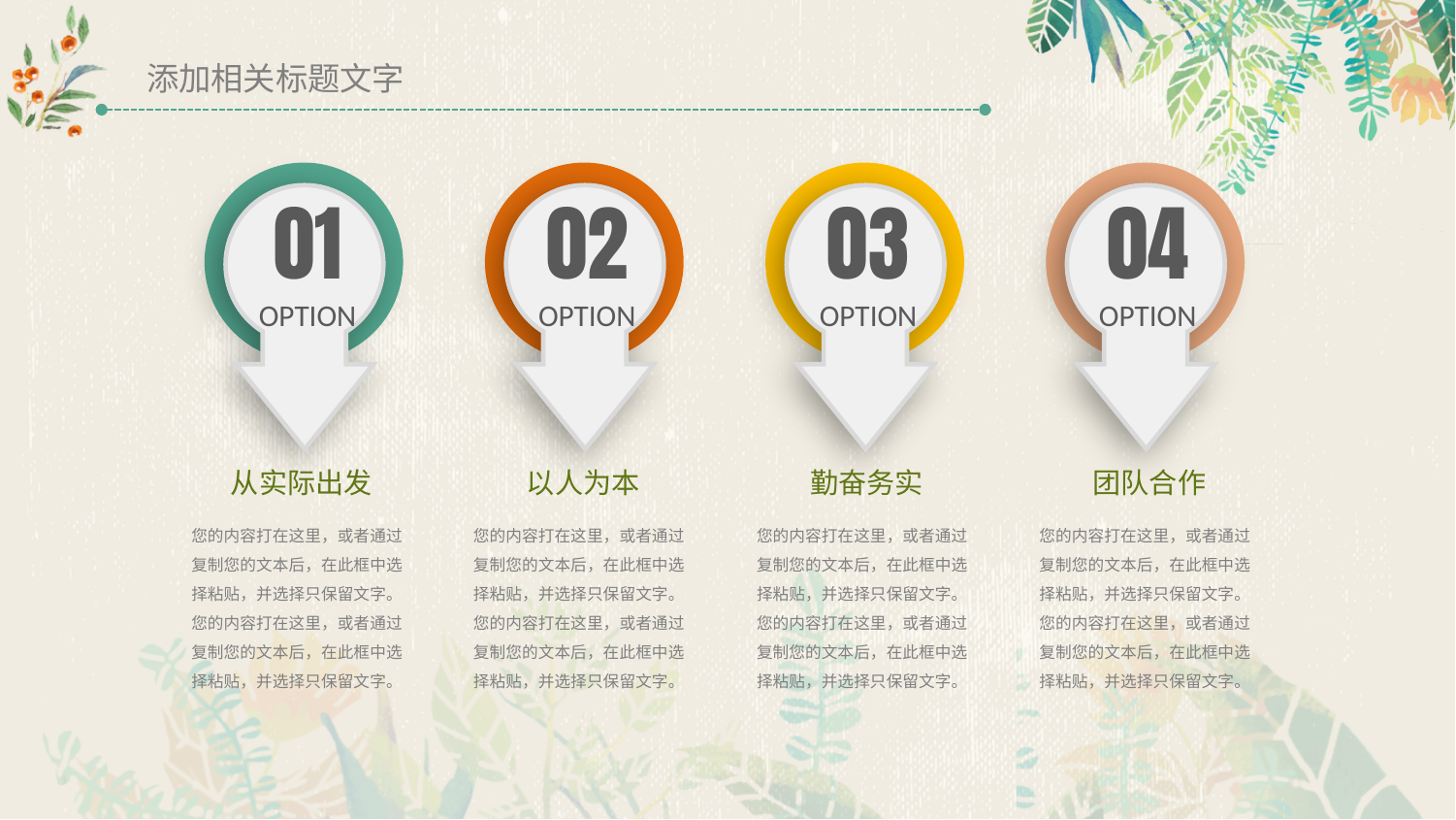

添加相关标题文字

01
OPTION

02
OPTION

03
OPTION

04
OPTION
从实际出发
以人为本
勤奋务实
团队合作
您的内容打在这里，或者通过复制您的文本后，在此框中选择粘贴，并选择只保留文字。您的内容打在这里，或者通过复制您的文本后，在此框中选择粘贴，并选择只保留文字。
您的内容打在这里，或者通过复制您的文本后，在此框中选择粘贴，并选择只保留文字。您的内容打在这里，或者通过复制您的文本后，在此框中选择粘贴，并选择只保留文字。
您的内容打在这里，或者通过复制您的文本后，在此框中选择粘贴，并选择只保留文字。您的内容打在这里，或者通过复制您的文本后，在此框中选择粘贴，并选择只保留文字。
您的内容打在这里，或者通过复制您的文本后，在此框中选择粘贴，并选择只保留文字。您的内容打在这里，或者通过复制您的文本后，在此框中选择粘贴，并选择只保留文字。